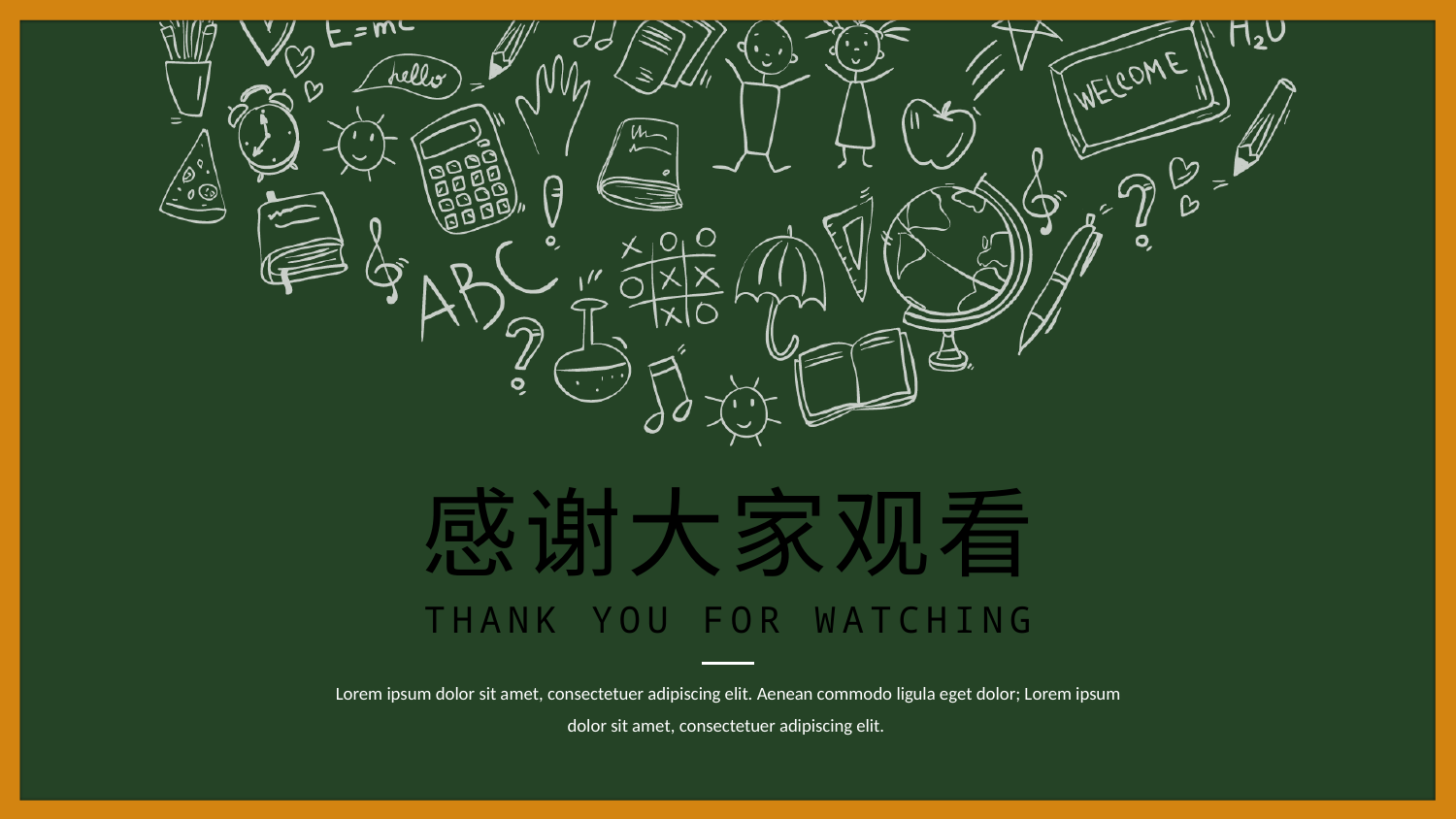

感谢大家观看
THANK YOU FOR WATCHING
Lorem ipsum dolor sit amet, consectetuer adipiscing elit. Aenean commodo ligula eget dolor; Lorem ipsum dolor sit amet, consectetuer adipiscing elit.